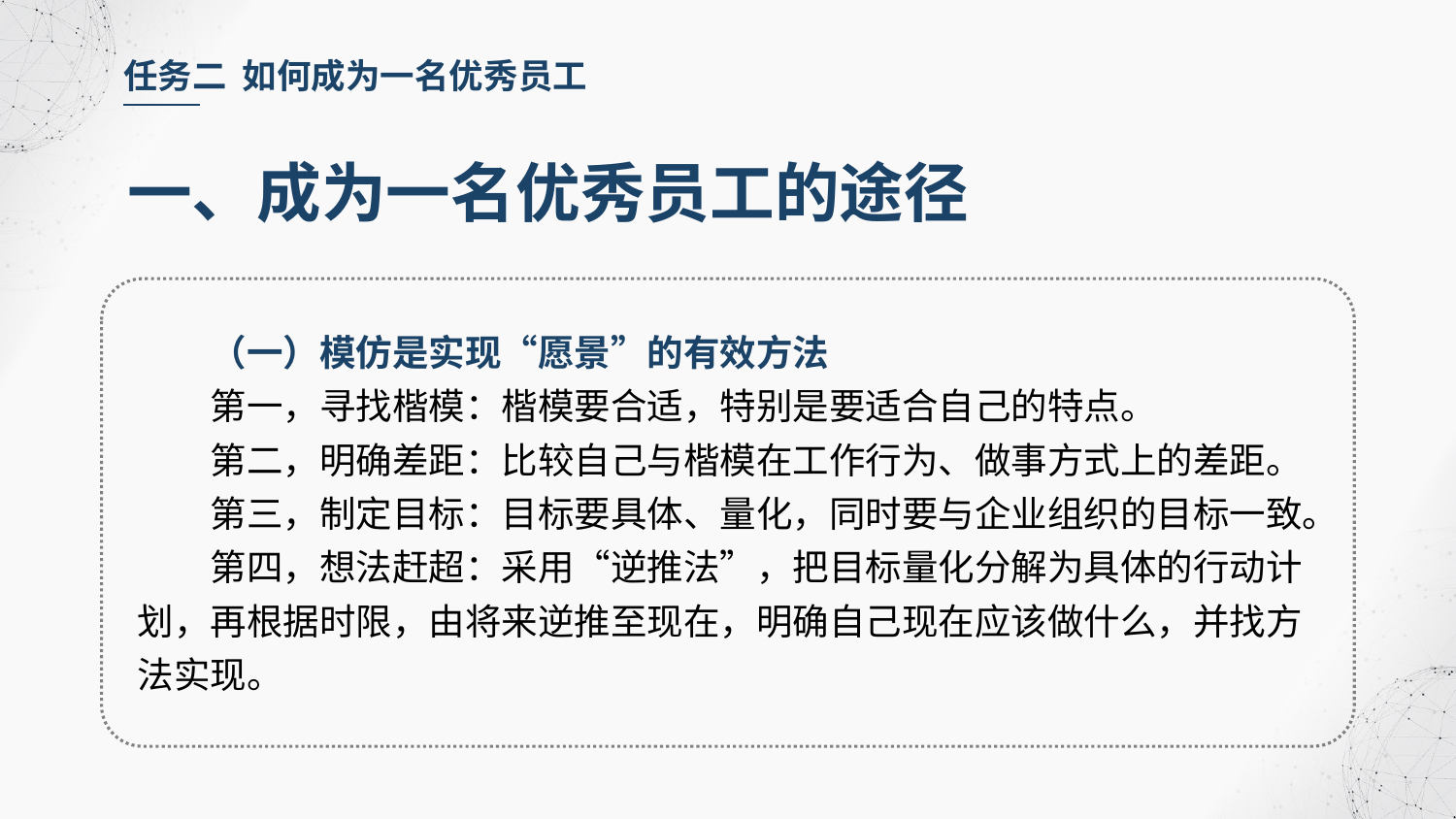

任务二  如何成为一名优秀员工
一、成为一名优秀员工的途径

（一）模仿是实现“愿景”的有效方法
第一，寻找楷模：楷模要合适，特别是要适合自己的特点。
第二，明确差距：比较自己与楷模在工作行为、做事方式上的差距。
第三，制定目标：目标要具体、量化，同时要与企业组织的目标一致。
第四，想法赶超：采用“逆推法”，把目标量化分解为具体的行动计划，再根据时限，由将来逆推至现在，明确自己现在应该做什么，并找方法实现。